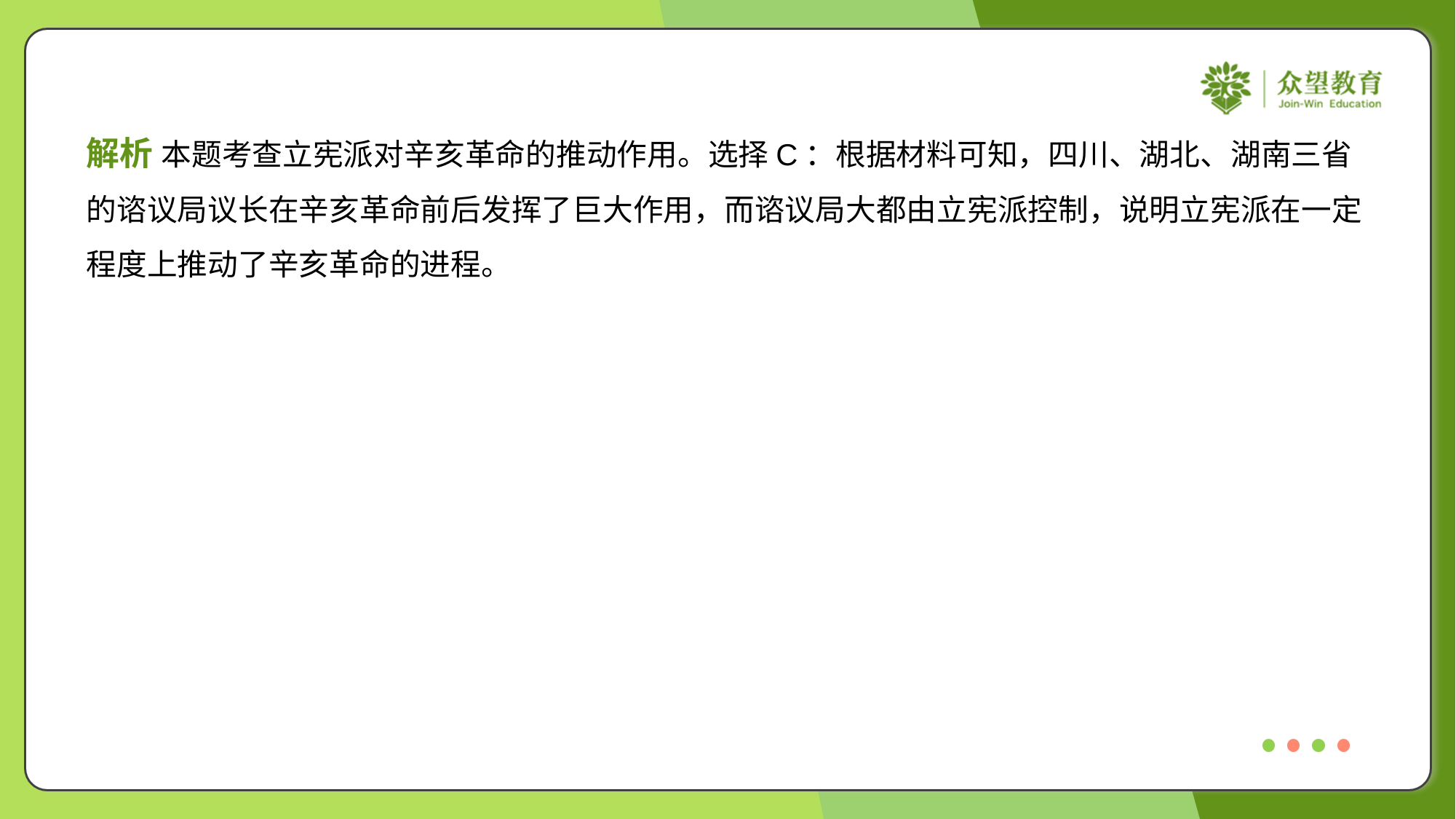

解析 本题考查立宪派对辛亥革命的推动作用。选择C：根据材料可知，四川、湖北、湖南三省
的谘议局议长在辛亥革命前后发挥了巨大作用，而谘议局大都由立宪派控制，说明立宪派在一定
程度上推动了辛亥革命的进程。